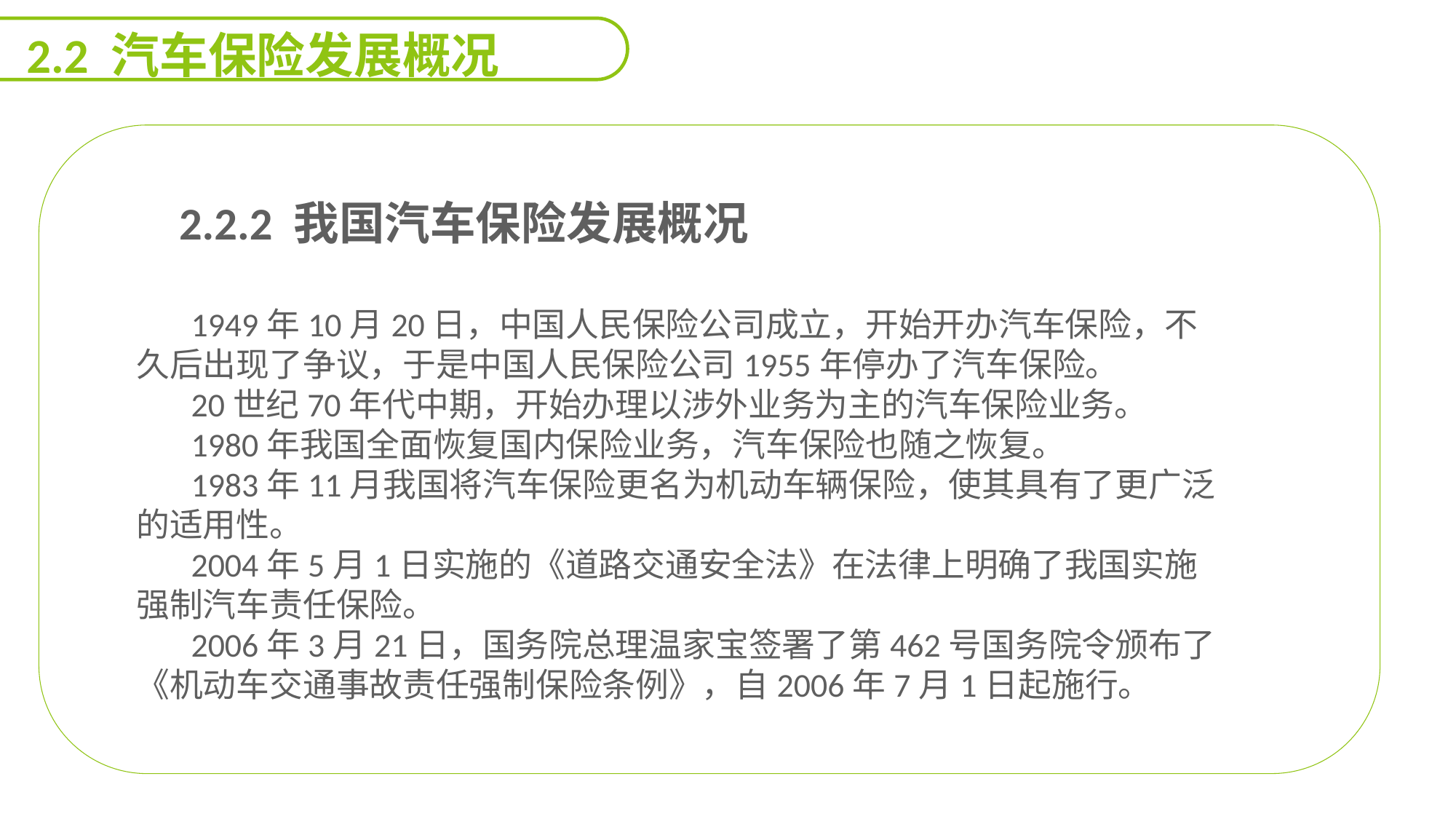

2.2 汽车保险发展概况

 2.2.2 我国汽车保险发展概况

1949年10月20日，中国人民保险公司成立，开始开办汽车保险，不久后出现了争议，于是中国人民保险公司1955年停办了汽车保险。
20世纪70年代中期，开始办理以涉外业务为主的汽车保险业务。
1980年我国全面恢复国内保险业务，汽车保险也随之恢复。
1983年11月我国将汽车保险更名为机动车辆保险，使其具有了更广泛的适用性。
2004年5月1日实施的《道路交通安全法》在法律上明确了我国实施强制汽车责任保险。
2006年3月21日，国务院总理温家宝签署了第462号国务院令颁布了《机动车交通事故责任强制保险条例》，自2006年7月1日起施行。
能力
目标
延迟符